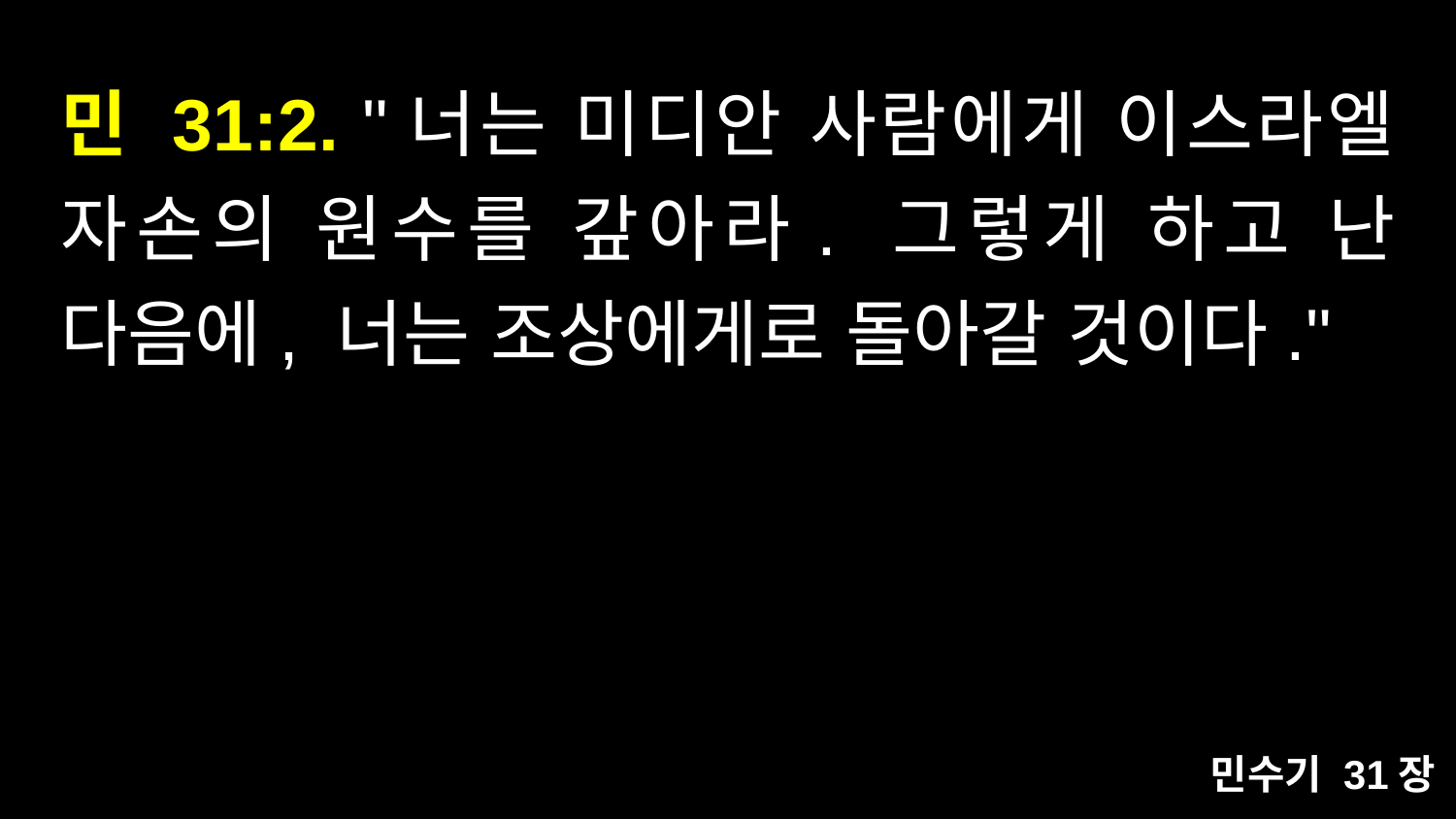

# 민 31:2. "너는 미디안 사람에게 이스라엘 자손의 원수를 갚아라. 그렇게 하고 난 다음에, 너는 조상에게로 돌아갈 것이다."
민수기 31장